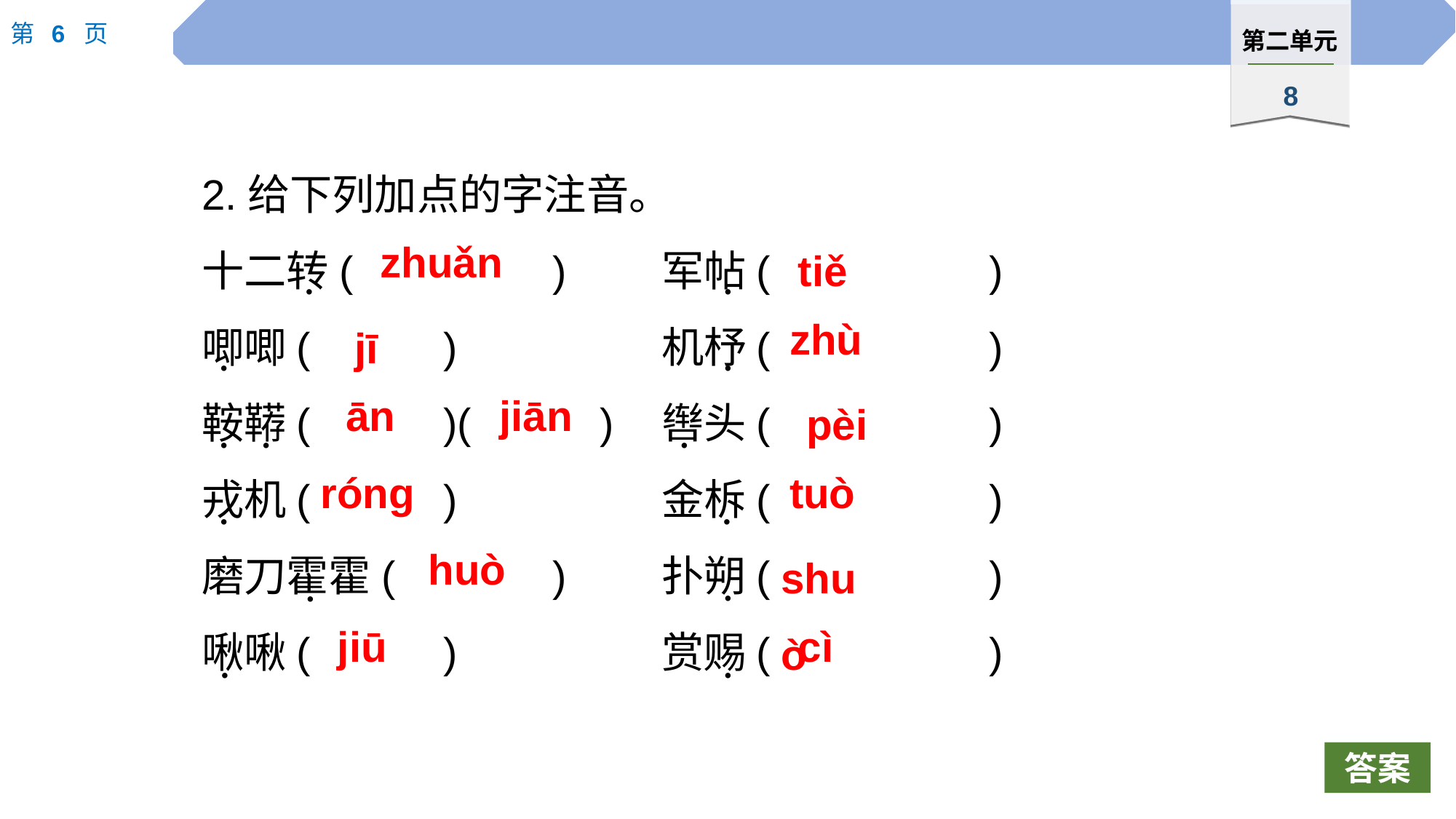

2.给下列加点的字注音。
十二转(		)	军帖(		)
唧唧(		)		机杼(		)
鞍鞯(		)(	    )	辔头(		)
戎机(		)		金柝(		)
磨刀霍霍(		)	扑朔(		)
啾啾(		)		赏赐(		)
zhuǎn
tiě
 ·
 ·
zhù
jī
 ·
 ·
ān
jiān
pèi
 ·
 ·
 ·
róng
tuò
 ·
 ·
huò
shuò
 ·
 ·
jiū
cì
 ·
 ·
答案